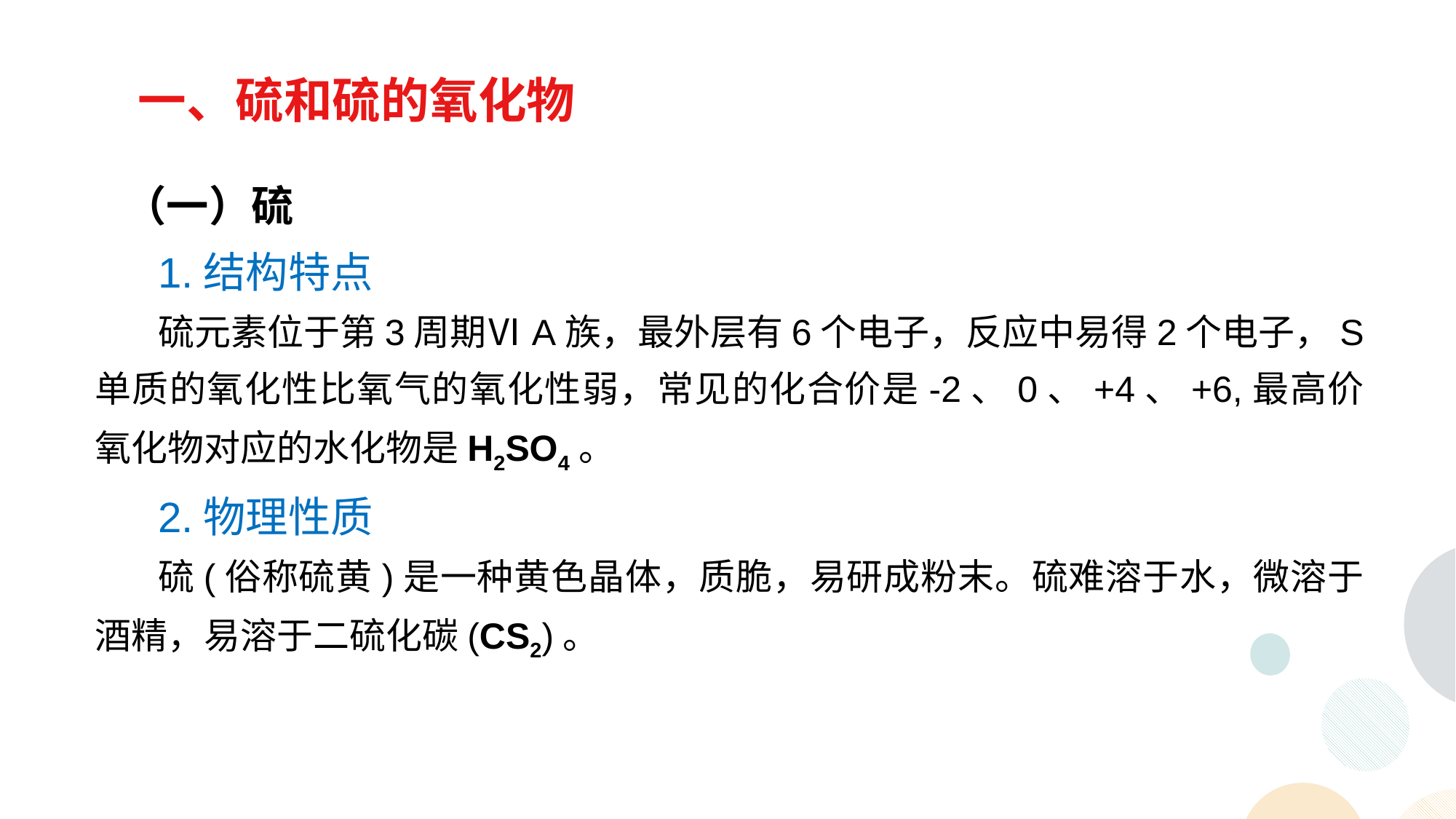

一、硫和硫的氧化物
  （一）硫
1.结构特点
硫元素位于第3周期ⅥA族，最外层有6个电子，反应中易得2个电子，S单质的氧化性比氧气的氧化性弱，常见的化合价是-2、0、+4、+6,最高价氧化物对应的水化物是H2SO4。
2.物理性质
硫(俗称硫黄)是一种黄色晶体，质脆，易研成粉末。硫难溶于水，微溶于酒精，易溶于二硫化碳(CS2)。